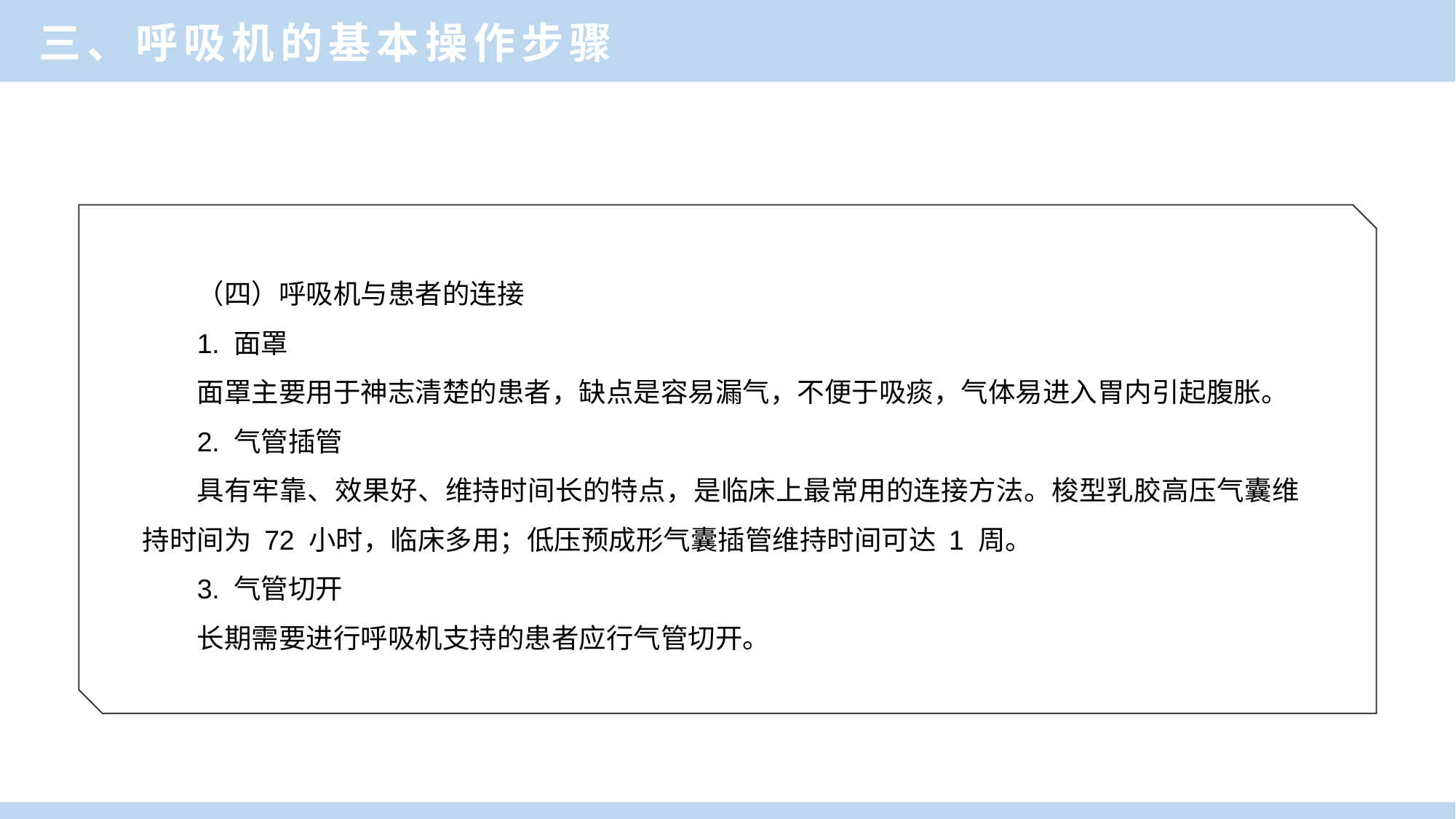

三、呼吸机的基本操作步骤

（四）呼吸机与患者的连接
1. 面罩
面罩主要用于神志清楚的患者，缺点是容易漏气，不便于吸痰，气体易进入胃内引起腹胀。
2. 气管插管
具有牢靠、效果好、维持时间长的特点，是临床上最常用的连接方法。梭型乳胶高压气囊维持时间为 72 小时，临床多用；低压预成形气囊插管维持时间可达 1 周。
3. 气管切开
长期需要进行呼吸机支持的患者应行气管切开。